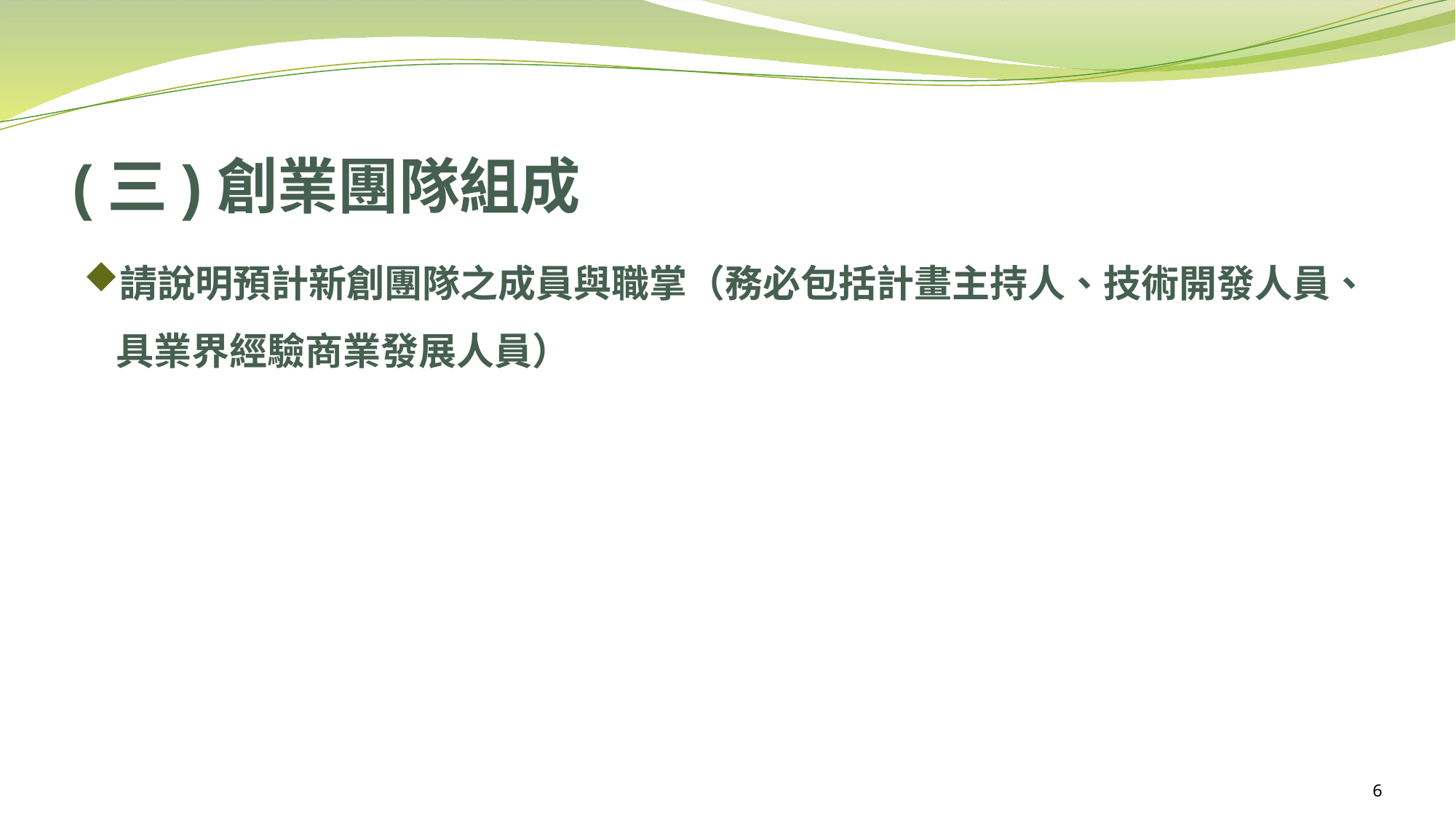

# (三)創業團隊組成
請說明預計新創團隊之成員與職掌（務必包括計畫主持人、技術開發人員、具業界經驗商業發展人員）
6